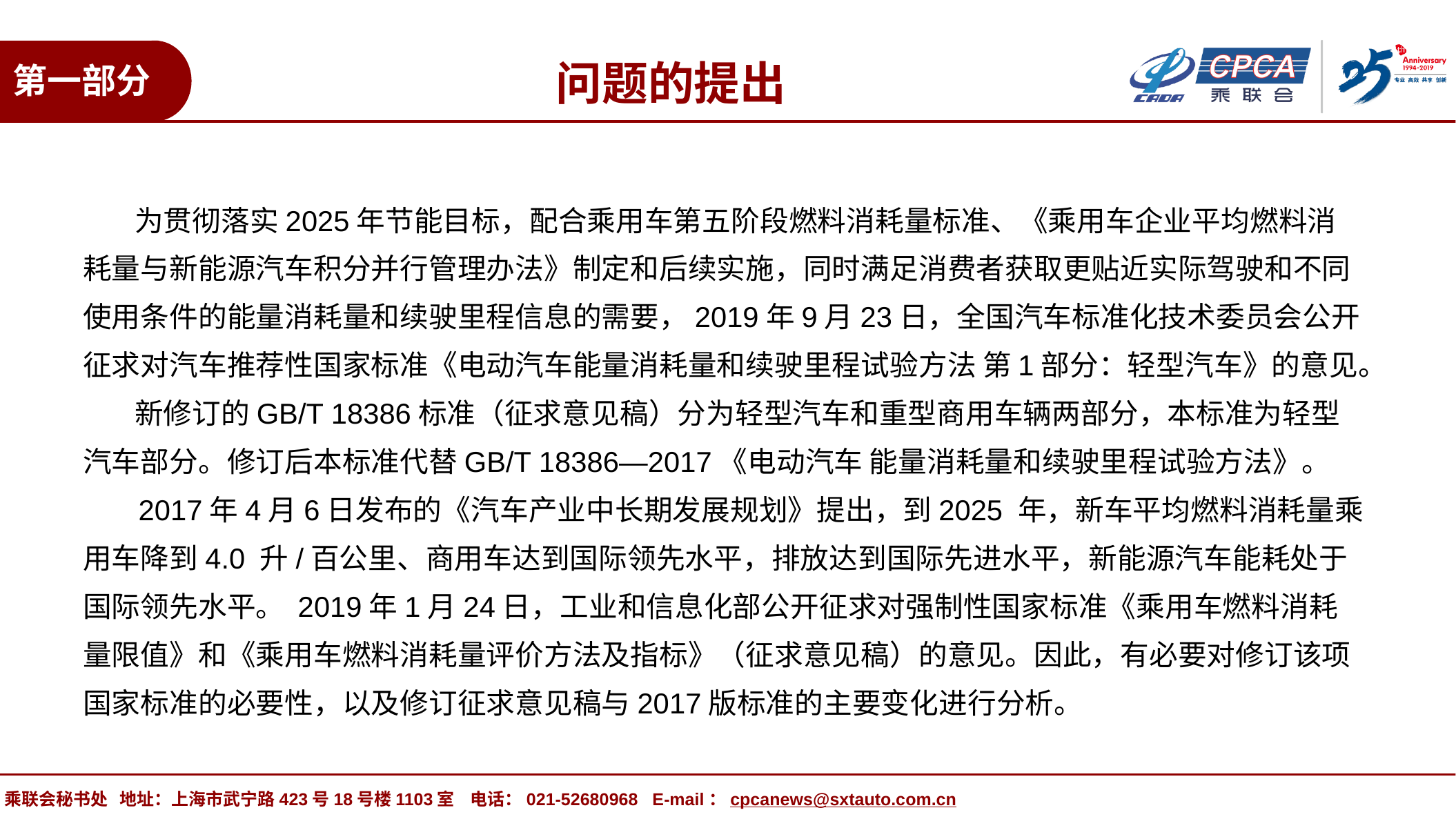

问题的提出
第一部分
       为贯彻落实2025年节能目标，配合乘用车第五阶段燃料消耗量标准、《乘用车企业平均燃料消耗量与新能源汽车积分并行管理办法》制定和后续实施，同时满足消费者获取更贴近实际驾驶和不同使用条件的能量消耗量和续驶里程信息的需要，2019年9月23日，全国汽车标准化技术委员会公开征求对汽车推荐性国家标准《电动汽车能量消耗量和续驶里程试验方法 第1部分：轻型汽车》的意见。
       新修订的GB/T 18386标准（征求意见稿）分为轻型汽车和重型商用车辆两部分，本标准为轻型汽车部分。修订后本标准代替GB/T 18386—2017《电动汽车 能量消耗量和续驶里程试验方法》。
       2017年4月6日发布的《汽车产业中长期发展规划》提出，到2025 年，新车平均燃料消耗量乘用车降到4.0 升/百公里、商用车达到国际领先水平，排放达到国际先进水平，新能源汽车能耗处于国际领先水平。 2019年1月24日，工业和信息化部公开征求对强制性国家标准《乘用车燃料消耗量限值》和《乘用车燃料消耗量评价方法及指标》（征求意见稿）的意见。因此，有必要对修订该项国家标准的必要性，以及修订征求意见稿与2017版标准的主要变化进行分析。